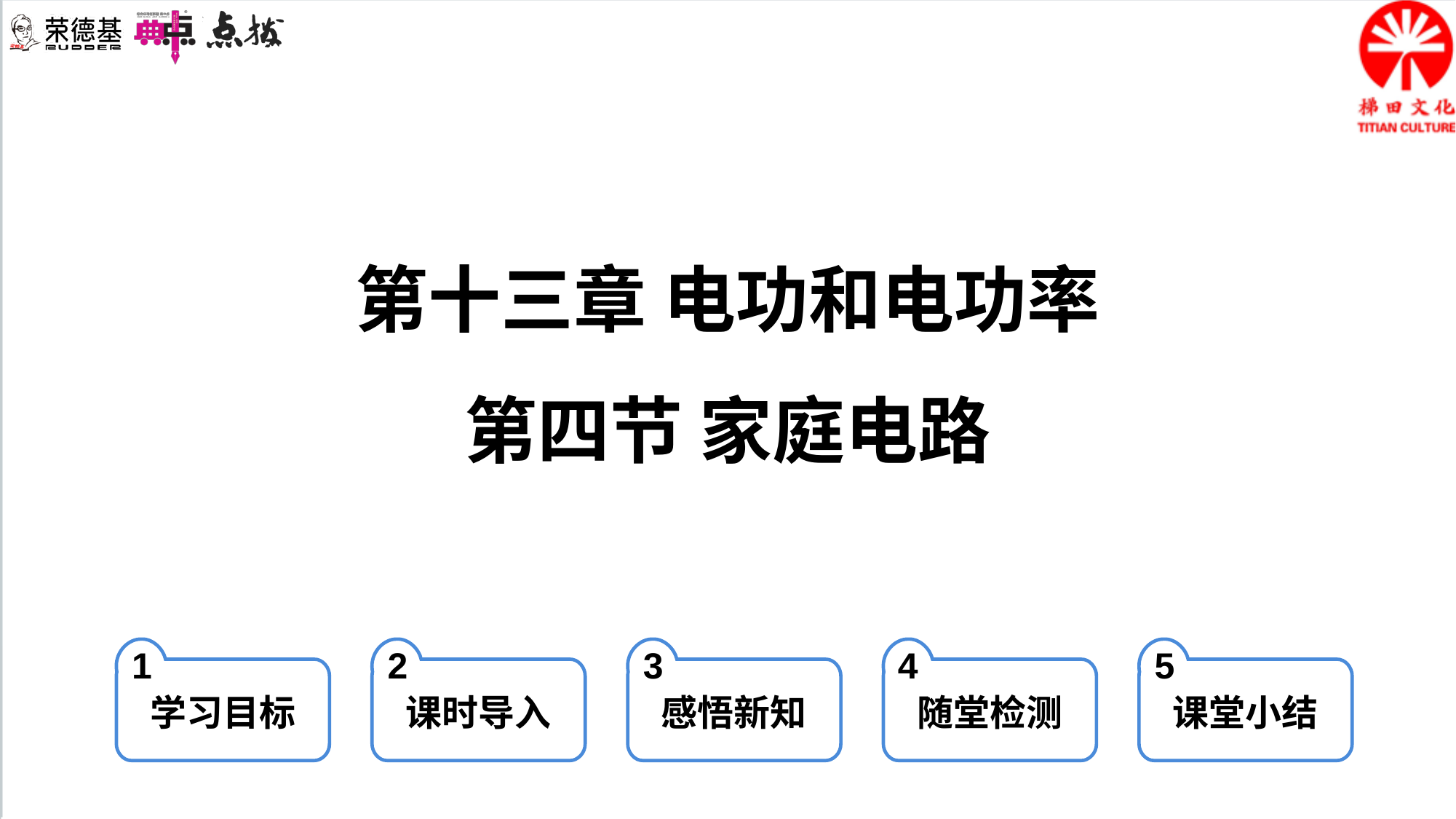

第十三章 电功和电功率
第四节 家庭电路
1

学习目标
2

课时导入
3

感悟新知
4

随堂检测
5

课堂小结